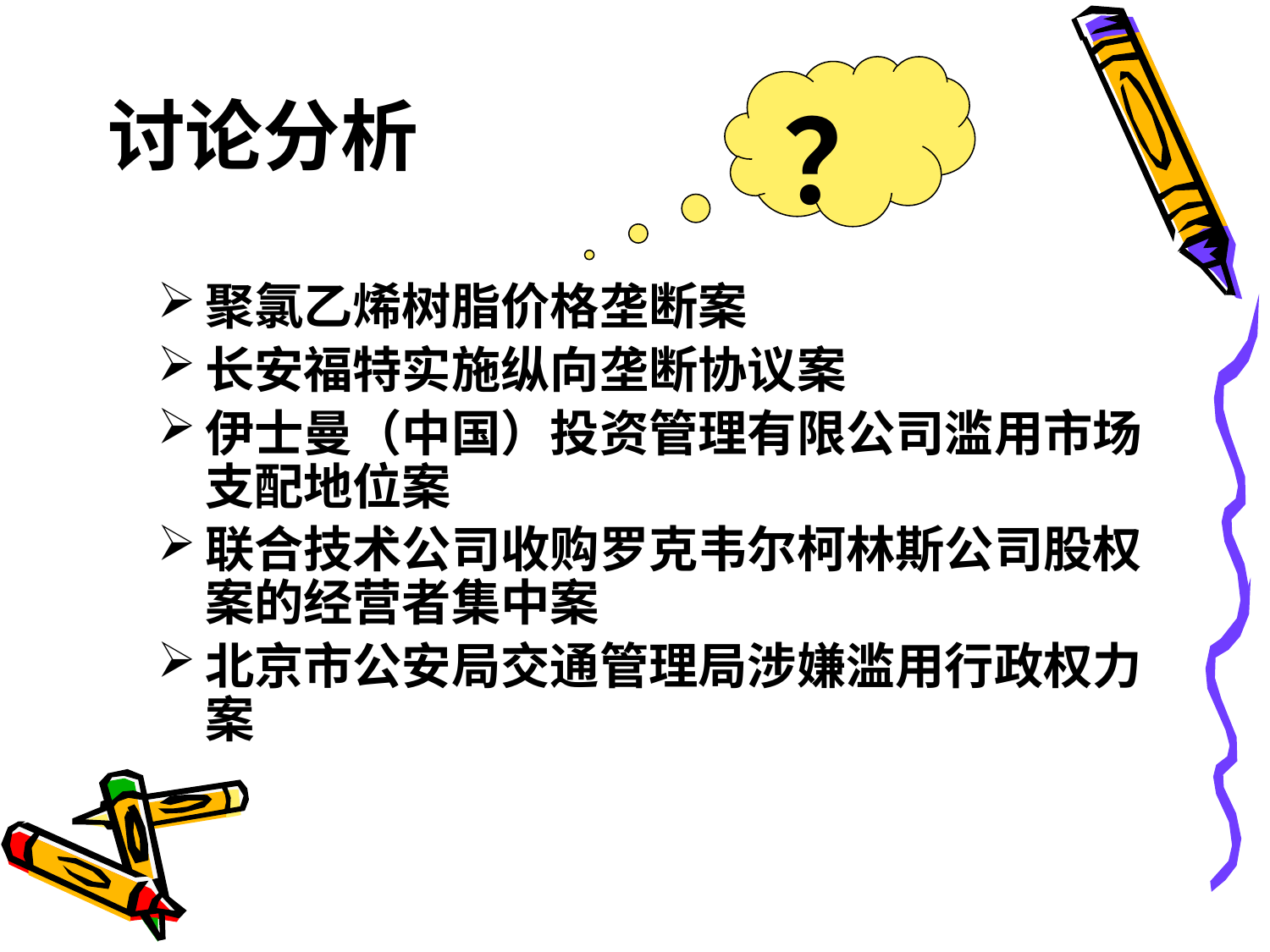

# 讨论分析
？
聚氯乙烯树脂价格垄断案
长安福特实施纵向垄断协议案
伊士曼（中国）投资管理有限公司滥用市场支配地位案
联合技术公司收购罗克韦尔柯林斯公司股权案的经营者集中案
北京市公安局交通管理局涉嫌滥用行政权力案